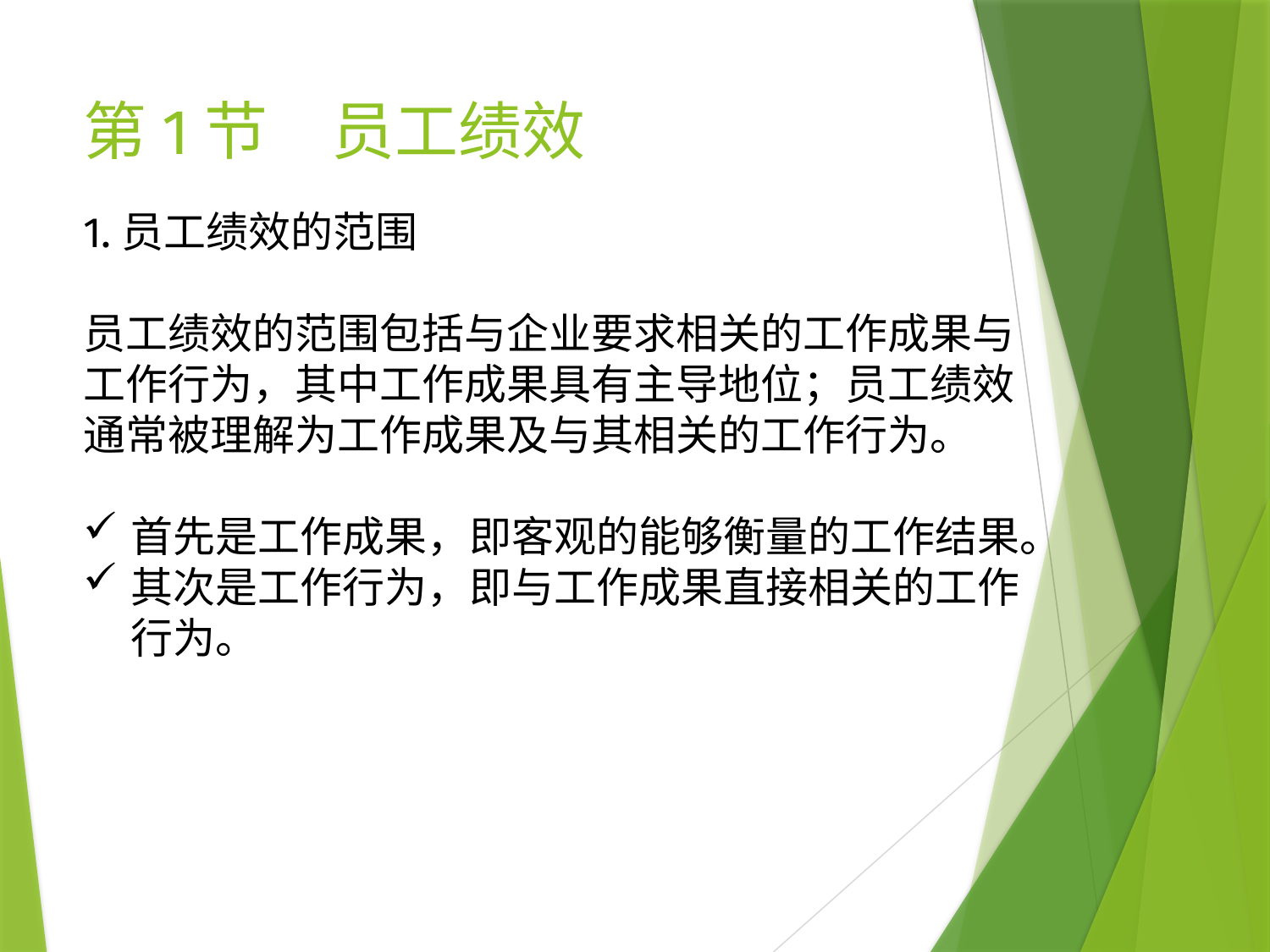

# 第1节　员工绩效
1.员工绩效的范围

员工绩效的范围包括与企业要求相关的工作成果与工作行为，其中工作成果具有主导地位；员工绩效通常被理解为工作成果及与其相关的工作行为。

首先是工作成果，即客观的能够衡量的工作结果。
其次是工作行为，即与工作成果直接相关的工作行为。